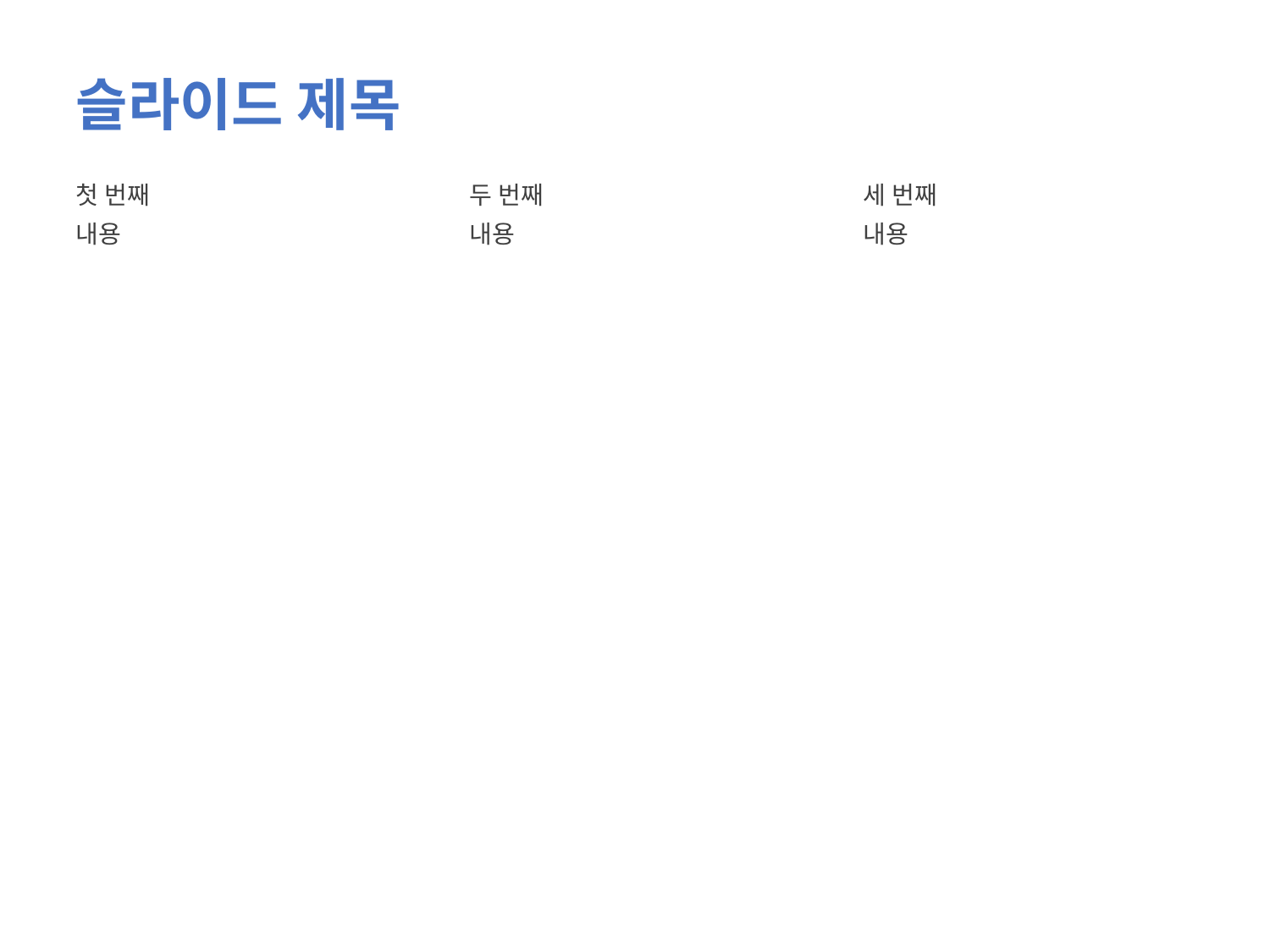

슬라이드 제목
첫 번째
내용
두 번째
내용
세 번째
내용